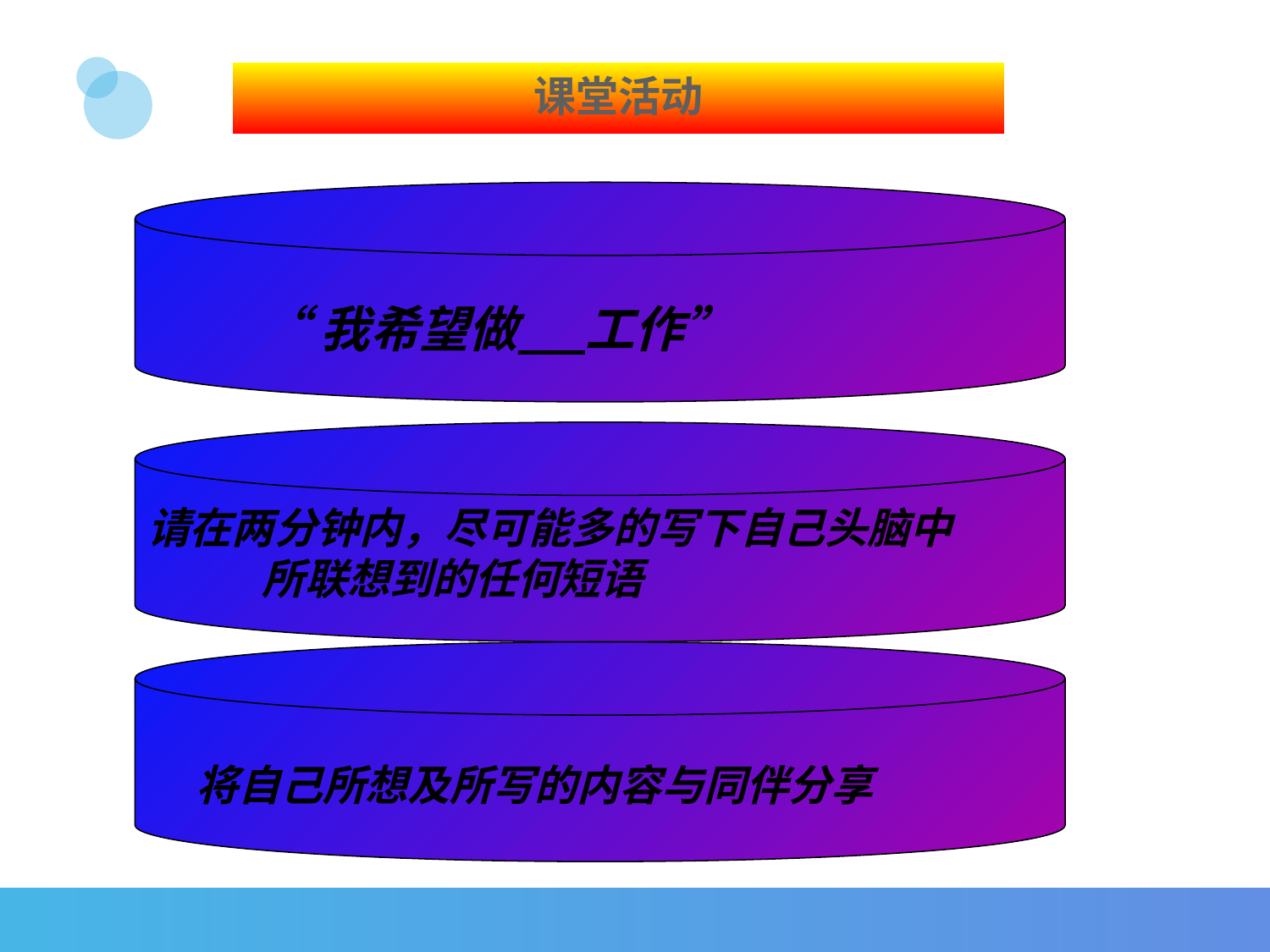

课堂活动

          “我希望做      工作”

请在两分钟内，尽可能多的写下自己头脑中
           所联想到的任何短语

    将自己所想及所写的内容与同伴分享